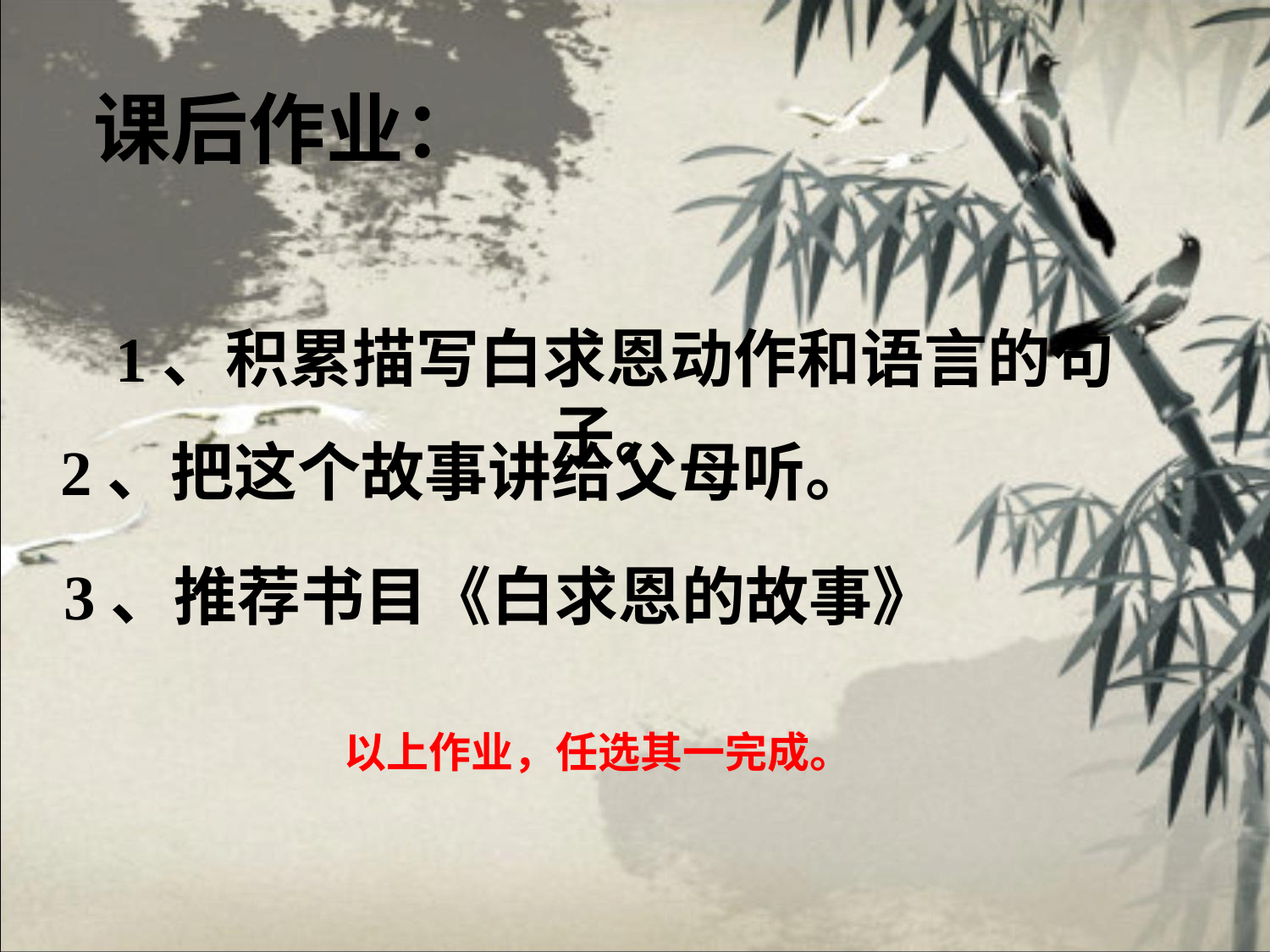

课后作业：
1、积累描写白求恩动作和语言的句子。
2、把这个故事讲给父母听。
3、推荐书目《白求恩的故事》
以上作业，任选其一完成。
23